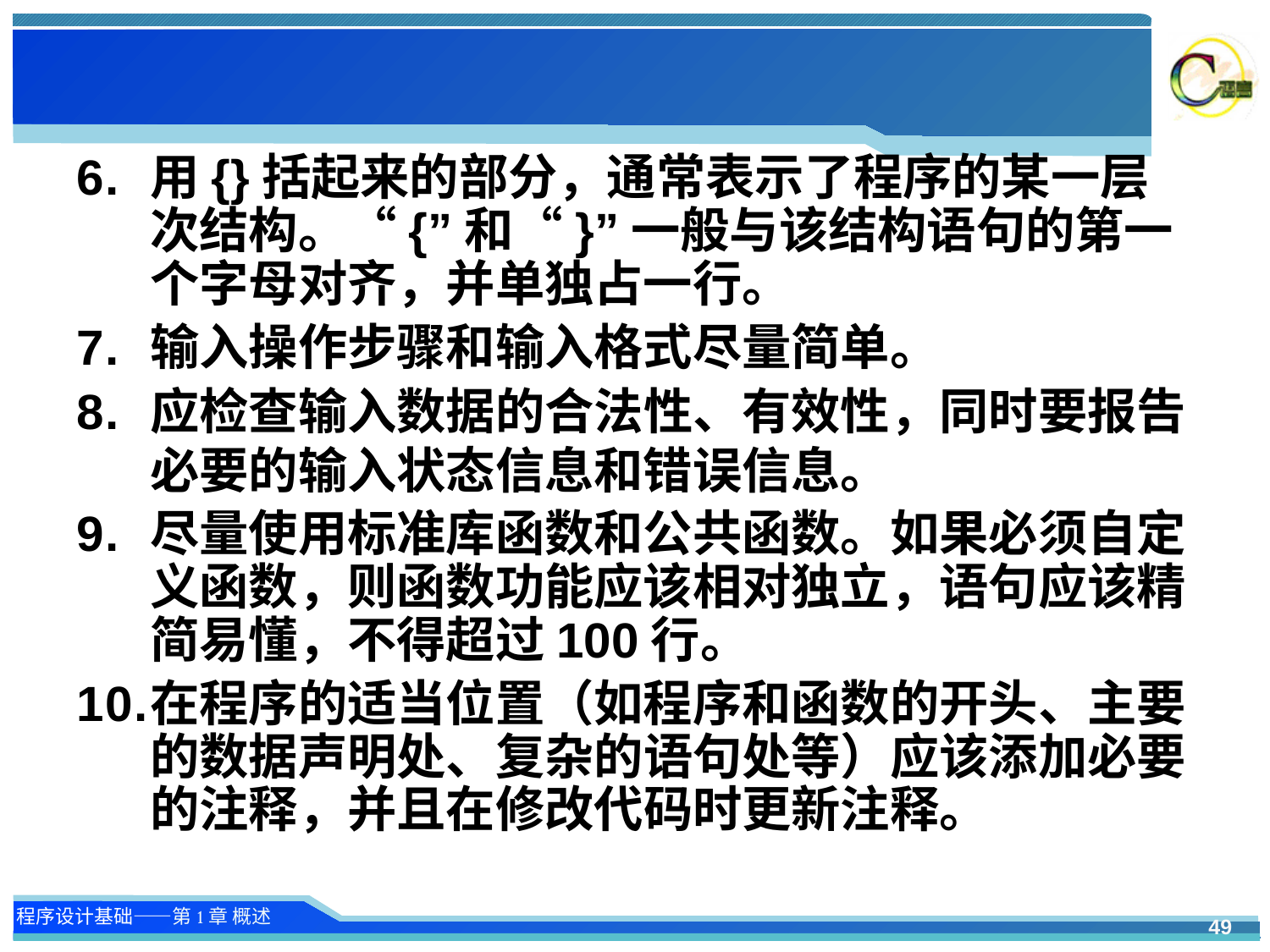

#
用{}括起来的部分，通常表示了程序的某一层次结构。“{”和“}”一般与该结构语句的第一个字母对齐，并单独占一行。
输入操作步骤和输入格式尽量简单。
应检查输入数据的合法性、有效性，同时要报告必要的输入状态信息和错误信息。
尽量使用标准库函数和公共函数。如果必须自定义函数，则函数功能应该相对独立，语句应该精简易懂，不得超过100行。
在程序的适当位置（如程序和函数的开头、主要的数据声明处、复杂的语句处等）应该添加必要的注释，并且在修改代码时更新注释。
49